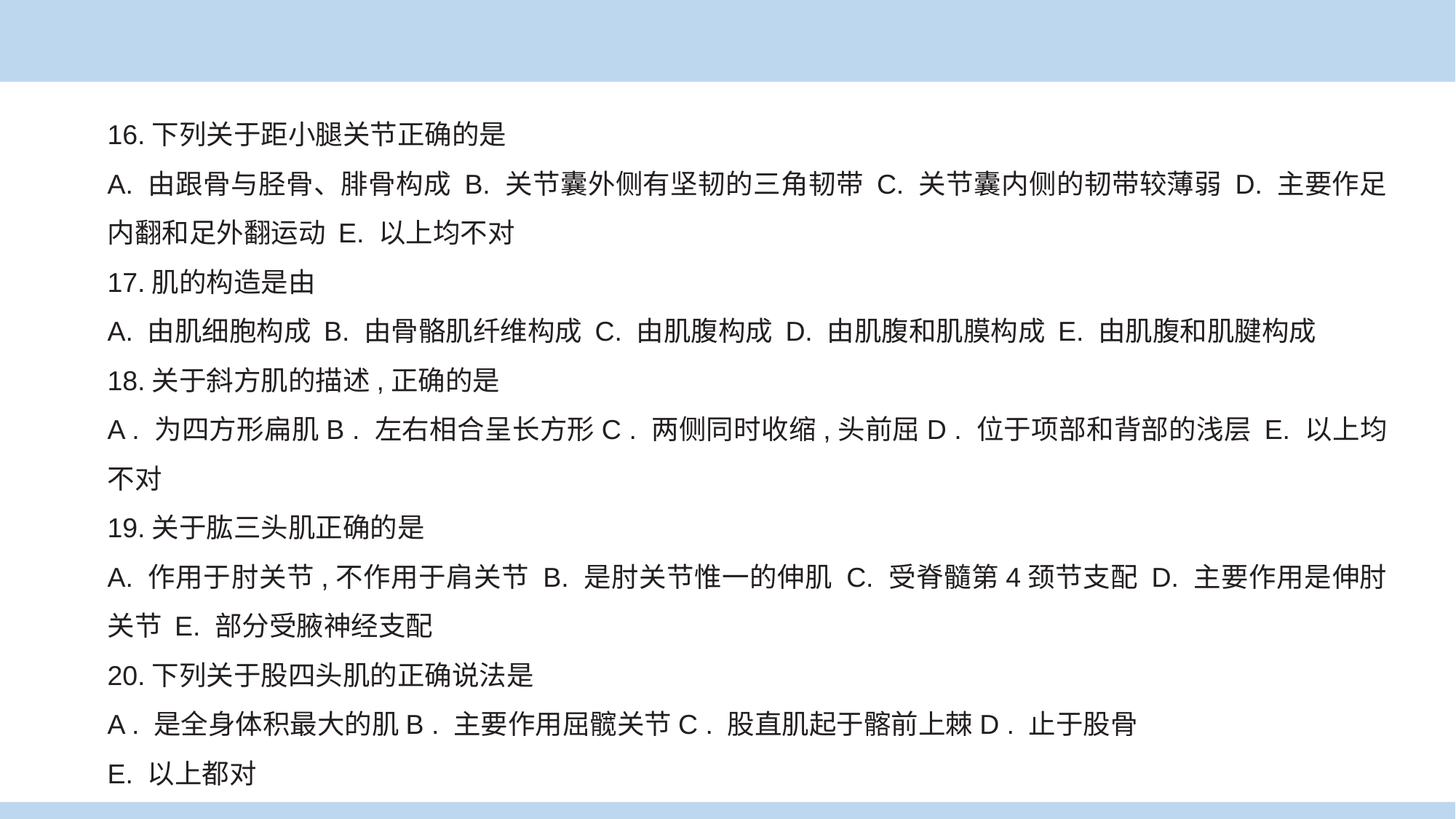

16.下列关于距小腿关节正确的是
A. 由跟骨与胫骨、腓骨构成 B. 关节囊外侧有坚韧的三角韧带 C. 关节囊内侧的韧带较薄弱 D. 主要作足内翻和足外翻运动 E. 以上均不对
17.肌的构造是由
A. 由肌细胞构成 B. 由骨骼肌纤维构成 C. 由肌腹构成 D. 由肌腹和肌膜构成 E. 由肌腹和肌腱构成
18.关于斜方肌的描述,正确的是
A . 为四方形扁肌B . 左右相合呈长方形C . 两侧同时收缩,头前屈D . 位于项部和背部的浅层 E. 以上均不对
19.关于肱三头肌正确的是
A. 作用于肘关节,不作用于肩关节 B. 是肘关节惟一的伸肌 C. 受脊髓第4颈节支配 D. 主要作用是伸肘关节 E. 部分受腋神经支配
20.下列关于股四头肌的正确说法是
A . 是全身体积最大的肌B . 主要作用屈髋关节C . 股直肌起于髂前上棘D . 止于股骨
E. 以上都对